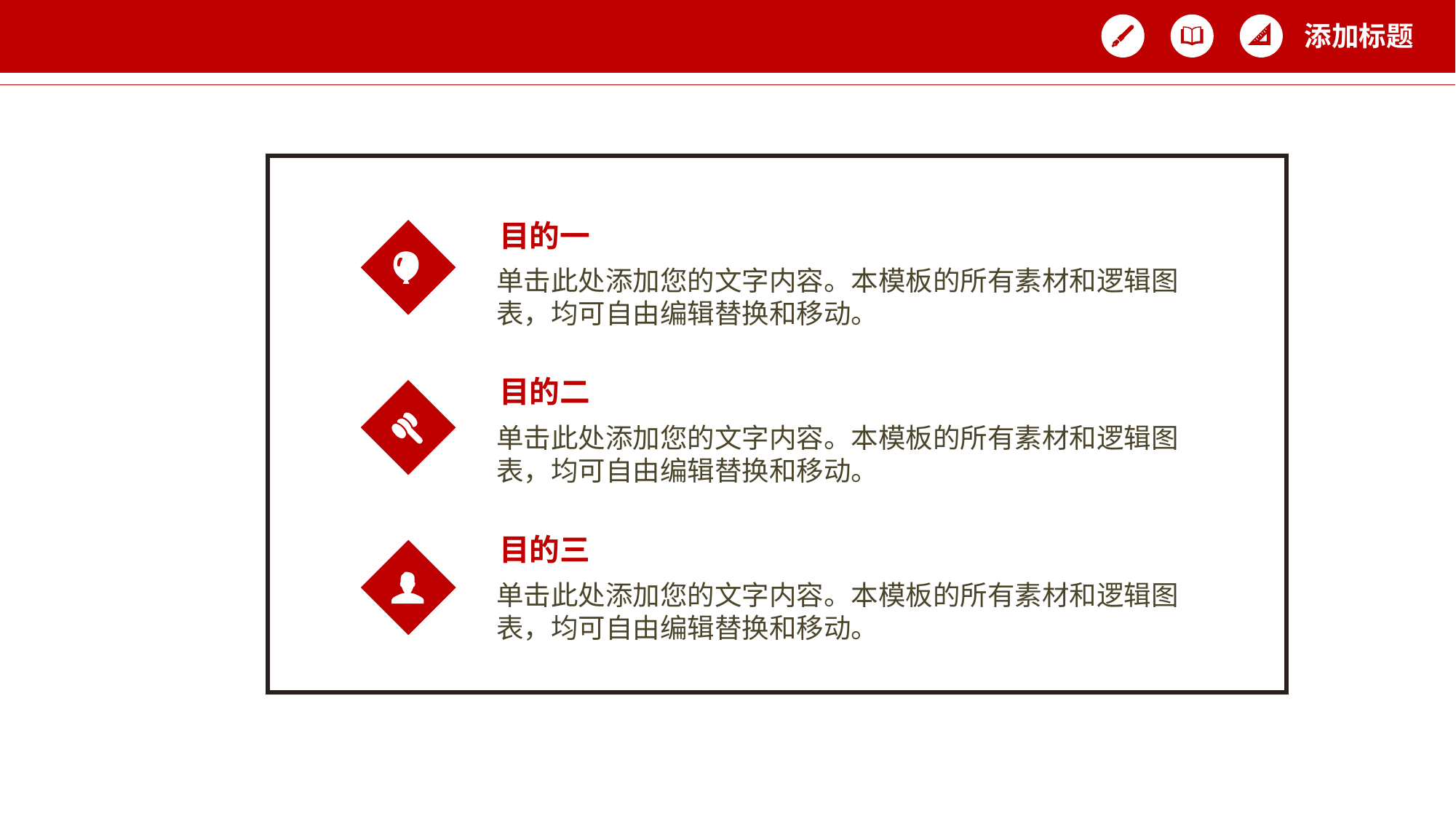

添加标题

目的一

单击此处添加您的文字内容。本模板的所有素材和逻辑图表，均可自由编辑替换和移动。
目的二

单击此处添加您的文字内容。本模板的所有素材和逻辑图表，均可自由编辑替换和移动。
目的三

单击此处添加您的文字内容。本模板的所有素材和逻辑图表，均可自由编辑替换和移动。